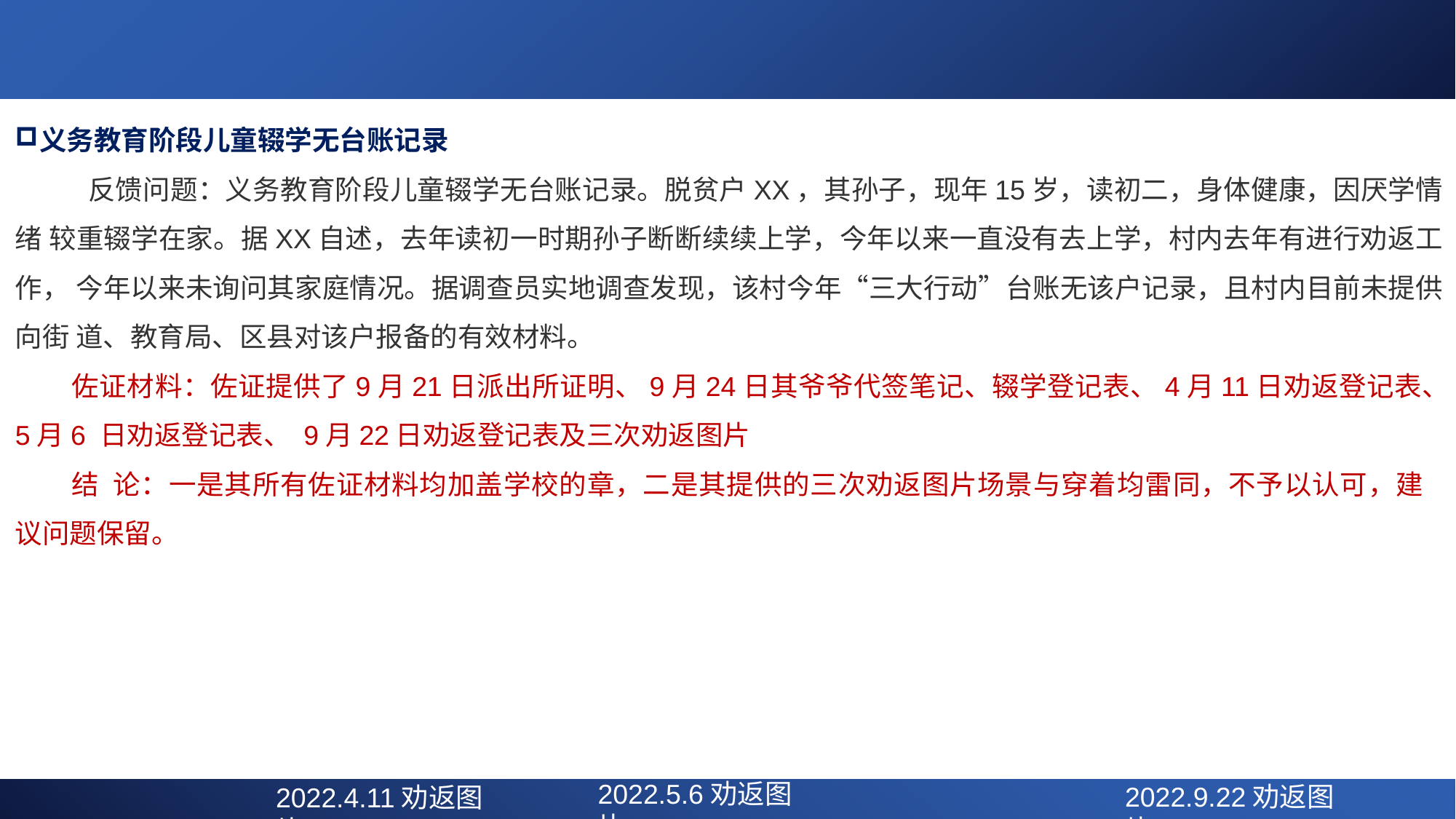

义务教育阶段儿童辍学无台账记录
反馈问题：义务教育阶段儿童辍学无台账记录。脱贫户XX，其孙子，现年15岁，读初二，身体健康，因厌学情绪 较重辍学在家。据XX自述，去年读初一时期孙子断断续续上学，今年以来一直没有去上学，村内去年有进行劝返工作， 今年以来未询问其家庭情况。据调查员实地调查发现，该村今年“三大行动”台账无该户记录，且村内目前未提供向街 道、教育局、区县对该户报备的有效材料。
佐证材料：佐证提供了9月21日派出所证明、9月24日其爷爷代签笔记、辍学登记表、4月11日劝返登记表、5月6 日劝返登记表、 9月22日劝返登记表及三次劝返图片
结 论：一是其所有佐证材料均加盖学校的章，二是其提供的三次劝返图片场景与穿着均雷同，不予以认可，建 议问题保留。
2022.5.6劝返图片
2022.9.22劝返图片
2022.4.11劝返图片